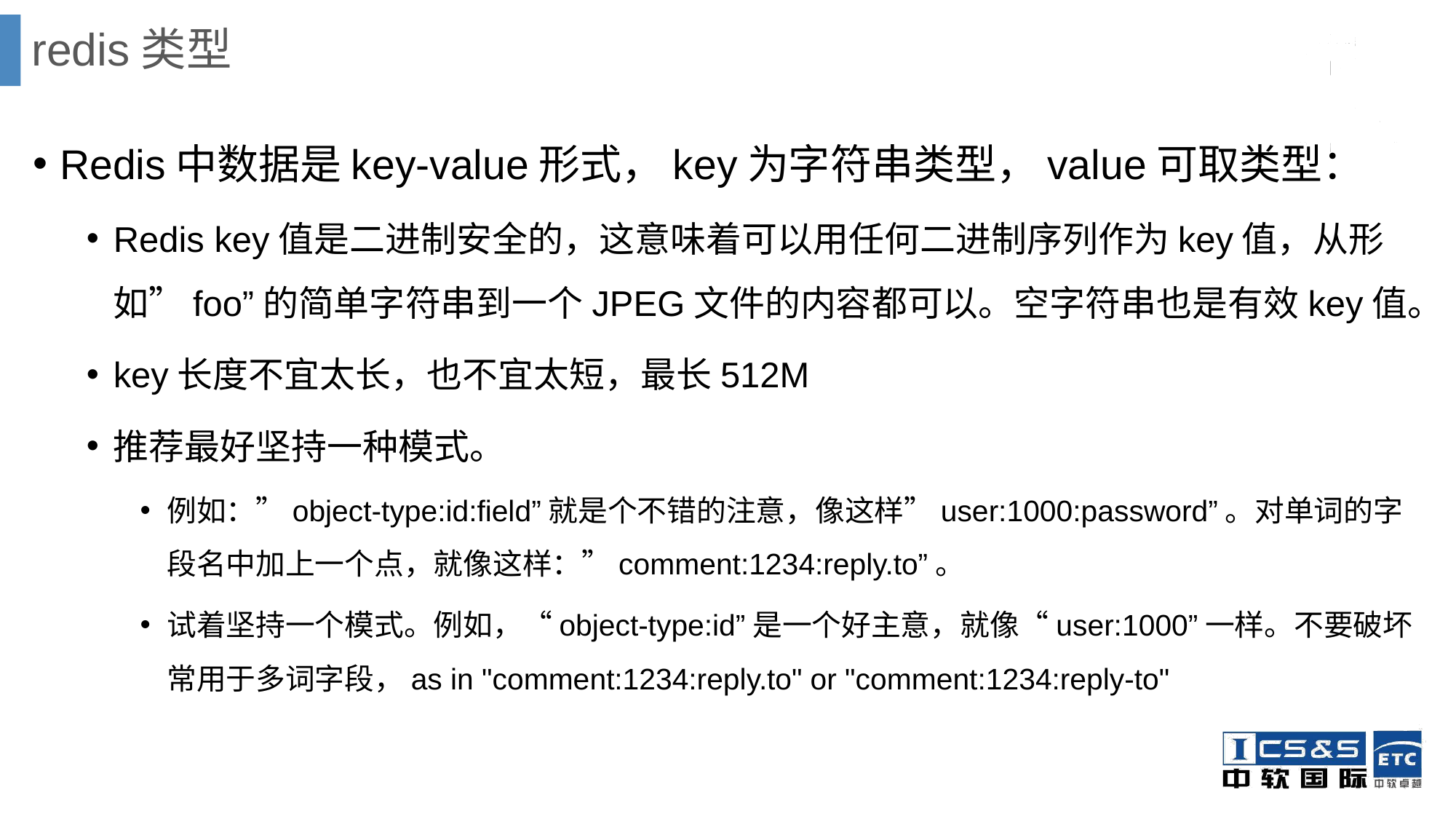

# redis类型
Redis中数据是key-value形式，key为字符串类型，value可取类型：
Redis key值是二进制安全的，这意味着可以用任何二进制序列作为key值，从形如”foo”的简单字符串到一个JPEG文件的内容都可以。空字符串也是有效key值。
key长度不宜太长，也不宜太短，最长512M
推荐最好坚持一种模式。
例如：”object-type:id:field”就是个不错的注意，像这样”user:1000:password”。对单词的字段名中加上一个点，就像这样：”comment:1234:reply.to”。
试着坚持一个模式。例如，“object-type:id”是一个好主意，就像“user:1000”一样。不要破坏常用于多词字段，as in "comment:1234:reply.to" or "comment:1234:reply-to"